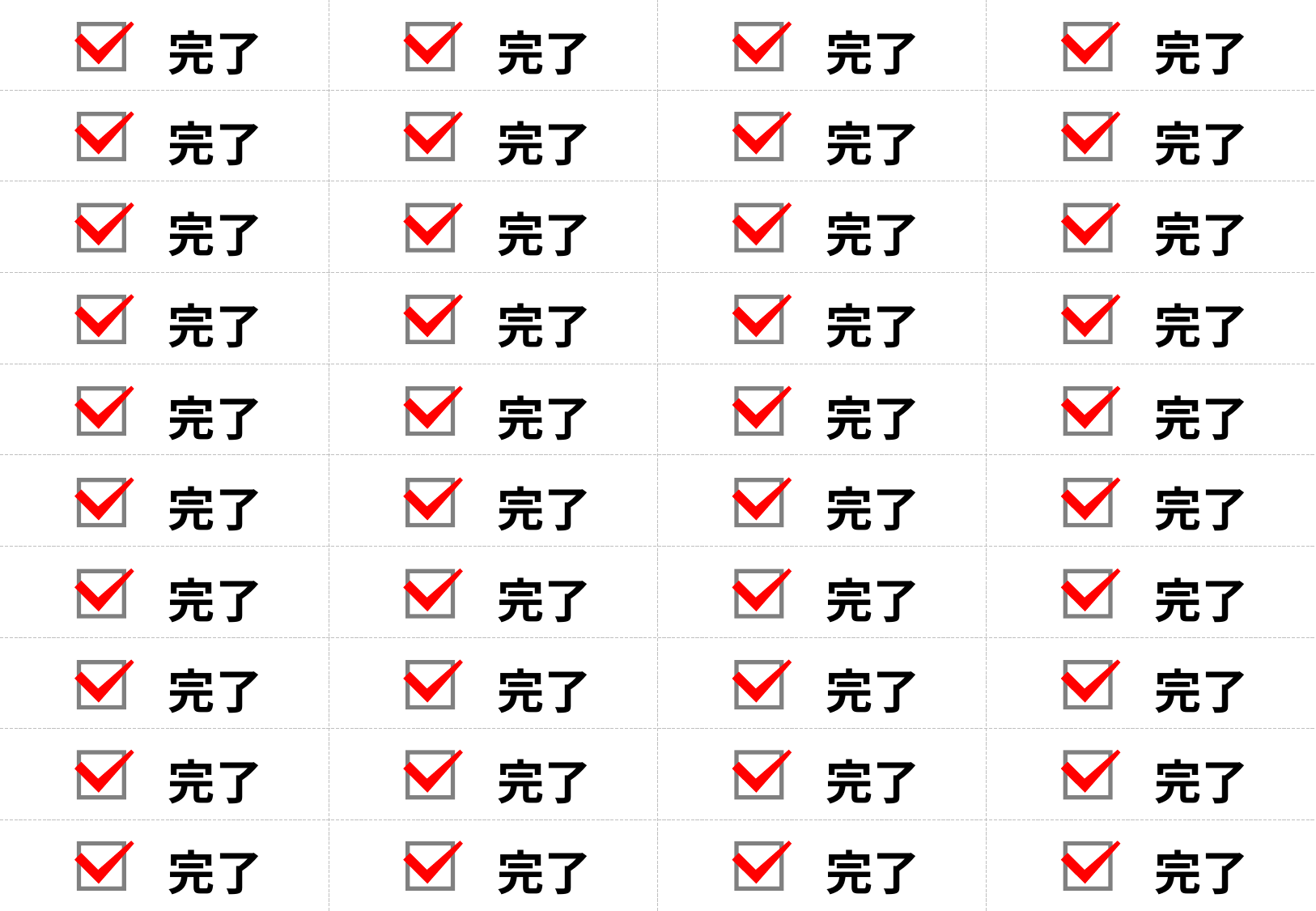

完了
完了
完了
完了

完了
完了
完了
完了

完了
完了
完了
完了

完了
完了
完了
完了

完了
完了
完了
完了

完了
完了
完了
完了

完了
完了
完了
完了

完了
完了
完了
完了

完了
完了
完了
完了

完了
完了
完了
完了